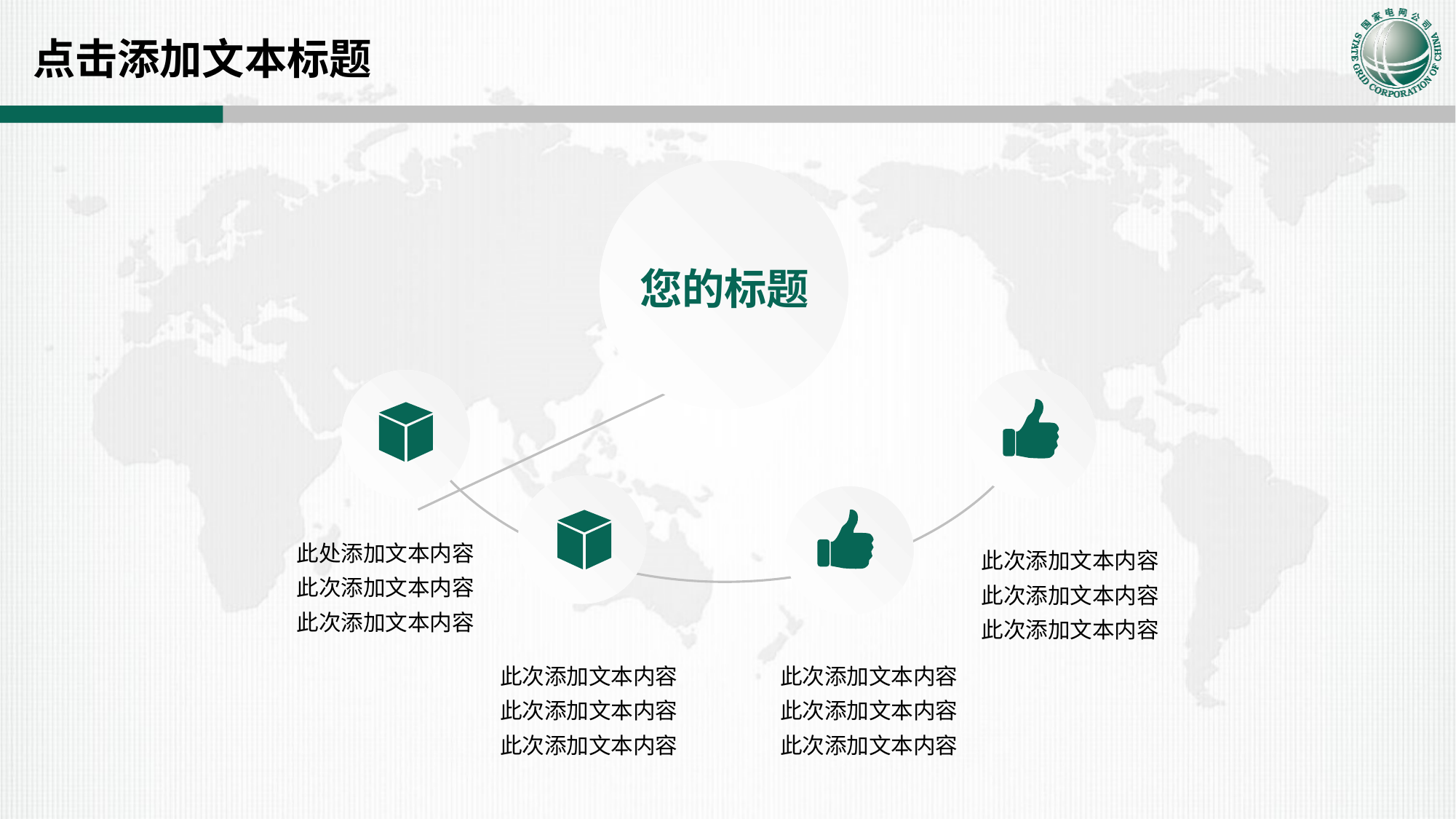

点击添加文本标题

您的标题

此处添加文本内容
此次添加文本内容
此次添加文本内容
此次添加文本内容
此次添加文本内容
此次添加文本内容
此次添加文本内容
此次添加文本内容
此次添加文本内容
此次添加文本内容
此次添加文本内容
此次添加文本内容